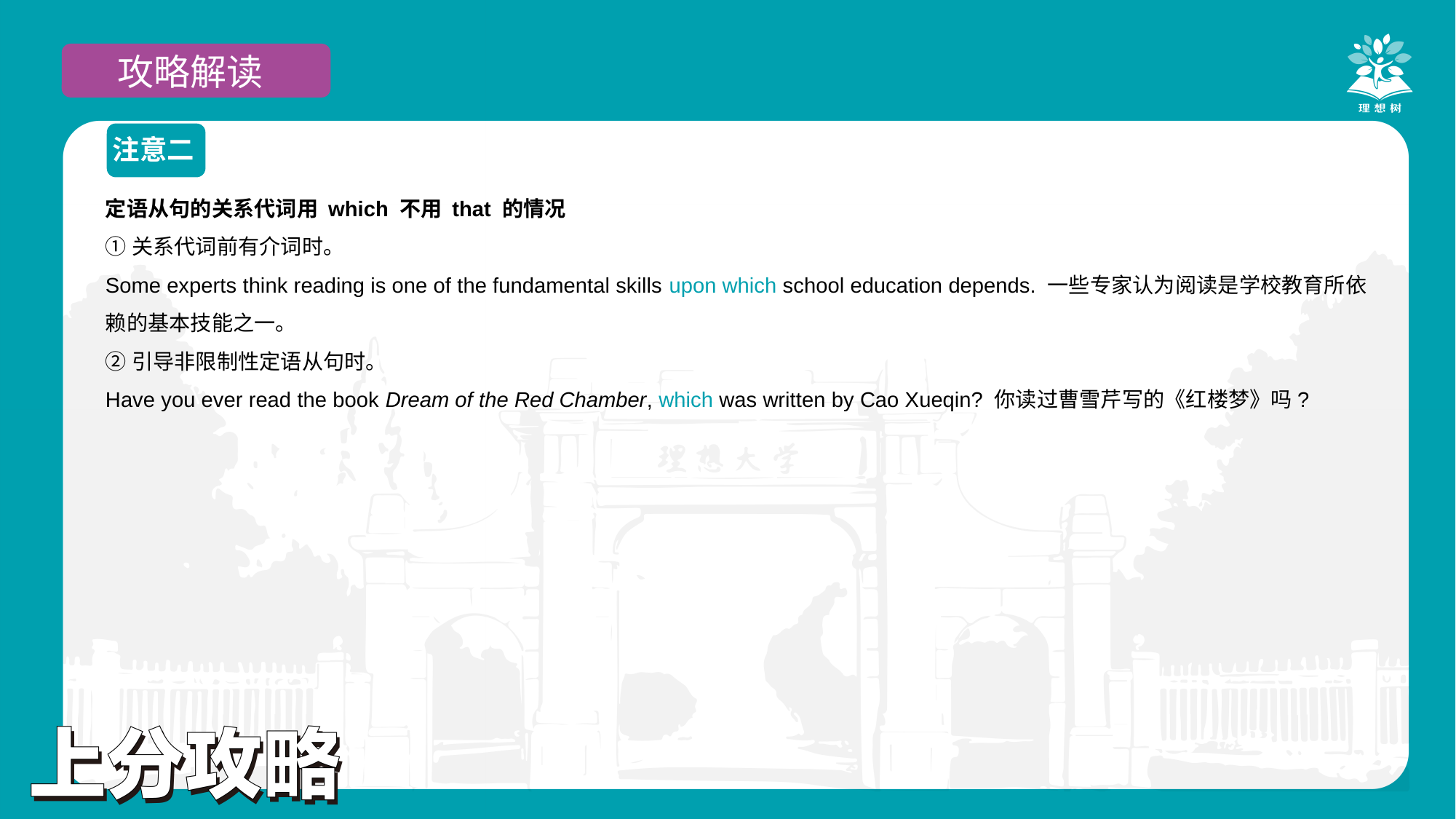

攻略解读

注意二
定语从句的关系代词用 which 不用 that 的情况
①关系代词前有介词时。
Some experts think reading is one of the fundamental skills upon which school education depends. 一些专家认为阅读是学校教育所依赖的基本技能之一。
②引导非限制性定语从句时。
Have you ever read the book Dream of the Red Chamber, which was written by Cao Xueqin? 你读过曹雪芹写的《红楼梦》吗?